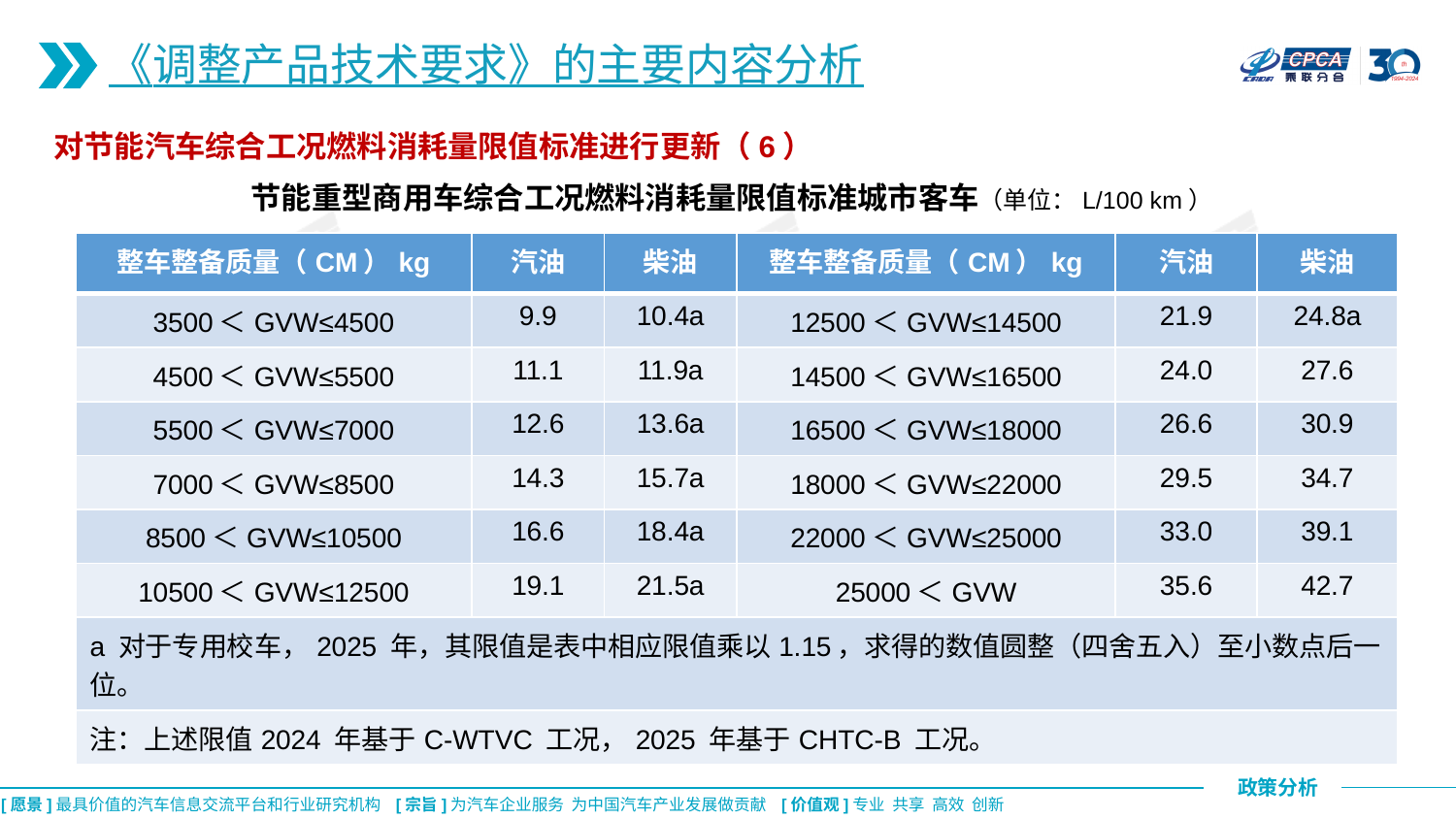

《调整产品技术要求》的主要内容分析
对节能汽车综合工况燃料消耗量限值标准进行更新（6）
节能重型商用车综合工况燃料消耗量限值标准城市客车（单位：L/100 km）
| 整车整备质量（CM）kg | 汽油 | 柴油 | 整车整备质量（CM）kg | 汽油 | 柴油 |
| --- | --- | --- | --- | --- | --- |
| 3500＜GVW≤4500 | 9.9 | 10.4a | 12500＜GVW≤14500 | 21.9 | 24.8a |
| 4500＜GVW≤5500 | 11.1 | 11.9a | 14500＜GVW≤16500 | 24.0 | 27.6 |
| 5500＜GVW≤7000 | 12.6 | 13.6a | 16500＜GVW≤18000 | 26.6 | 30.9 |
| 7000＜GVW≤8500 | 14.3 | 15.7a | 18000＜GVW≤22000 | 29.5 | 34.7 |
| 8500＜GVW≤10500 | 16.6 | 18.4a | 22000＜GVW≤25000 | 33.0 | 39.1 |
| 10500＜GVW≤12500 | 19.1 | 21.5a | 25000＜GVW | 35.6 | 42.7 |
| a 对于专用校车，2025 年，其限值是表中相应限值乘以1.15，求得的数值圆整（四舍五入）至小数点后一位。 |  |  |  |  |  |
| 注：上述限值2024 年基于C-WTVC 工况，2025 年基于CHTC-B 工况。 |  |  |  |  |  |